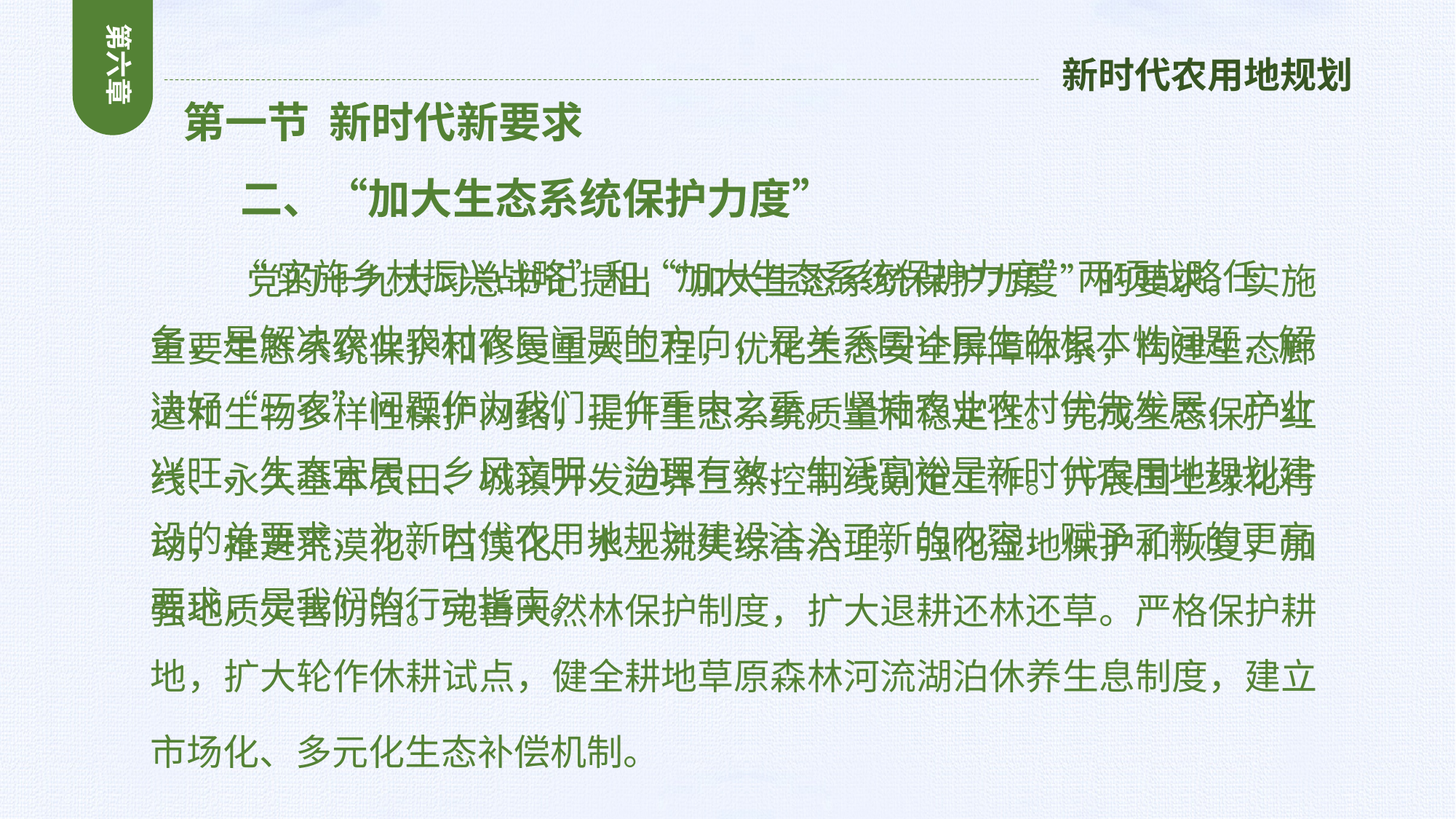

第六章
新时代农用地规划
 第一节  新时代新要求
       二、“加大生态系统保护力度”

        党的十九大习总书记提出“加大生态系统保护力度”的要求。实施重要生态系统保护和修复重大工程，优化生态安全屏障体系，构建生态廊道和生物多样性保护网络，提升生态系统质量和稳定性。完成生态保护红线、永久基本农田、城镇开发边界三条控制线划定工作。开展国土绿化行动，推进荒漠化、石漠化、水土流失综合治理，强化湿地保护和恢复，加强地质灾害防治。完善天然林保护制度，扩大退耕还林还草。严格保护耕地，扩大轮作休耕试点，健全耕地草原森林河流湖泊休养生息制度，建立市场化、多元化生态补偿机制。
          “实施乡村振兴战略”和“加大生态系统保护力度”两项战略任务，是解决农业农村农民问题的方向，是关系国计民生的根本性问题，解决好“三农”问题作为我们工作重中之重。坚持农业农村优先发展，产业兴旺、生态宜居、乡风文明、治理有效、生活富裕是新时代农用地规划建设的总要求，为新时代农用地规划建设注入了新的内容，赋予了新的更高要求，是我们的行动指南。